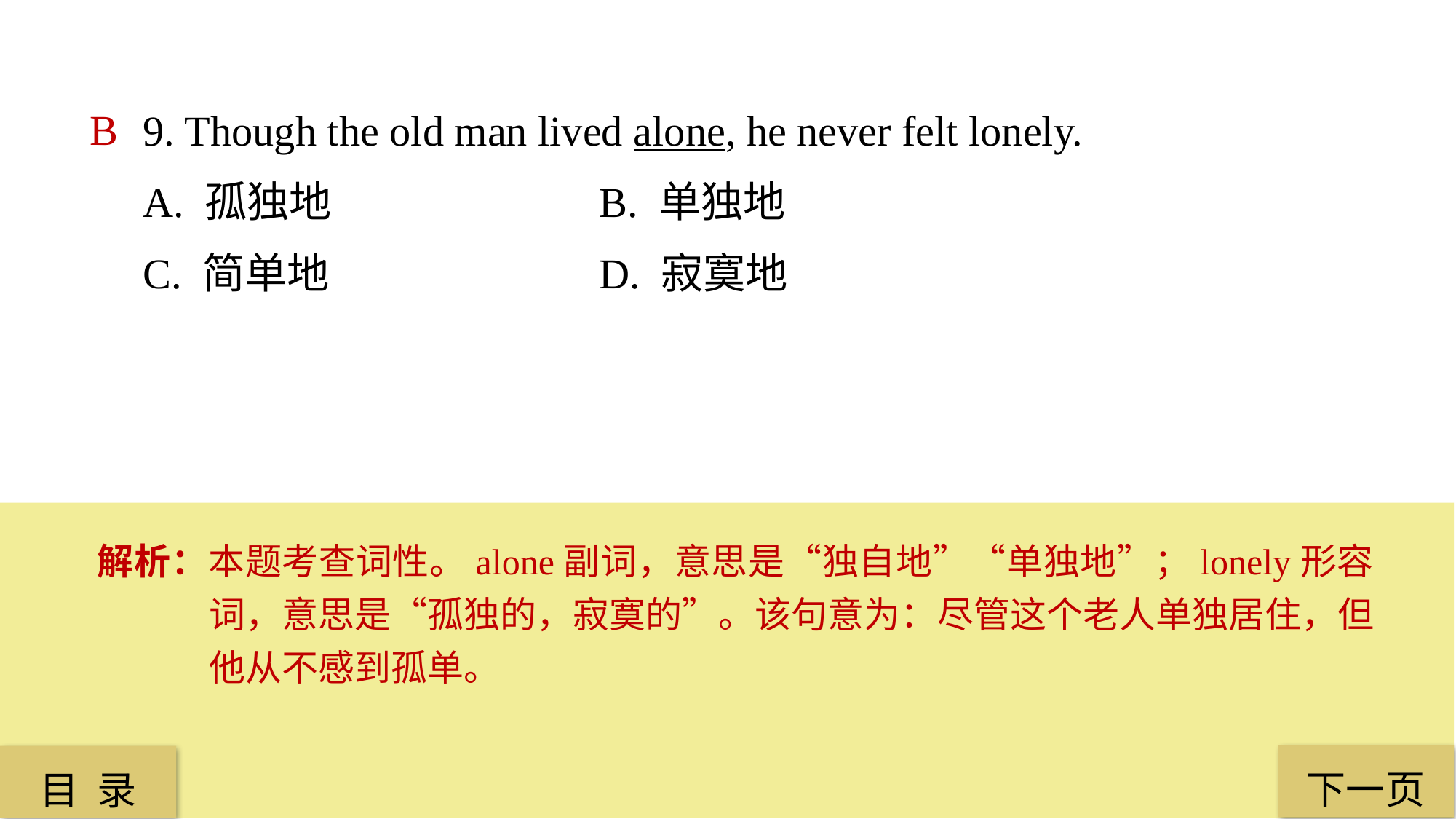

9. Though the old man lived alone, he never felt lonely.
A. 孤独地			 B. 单独地
C. 简单地 			 D. 寂寞地
B
解析：本题考查词性。alone副词，意思是“独自地”“单独地”；lonely形容词，意思是“孤独的，寂寞的”。该句意为：尽管这个老人单独居住，但他从不感到孤单。